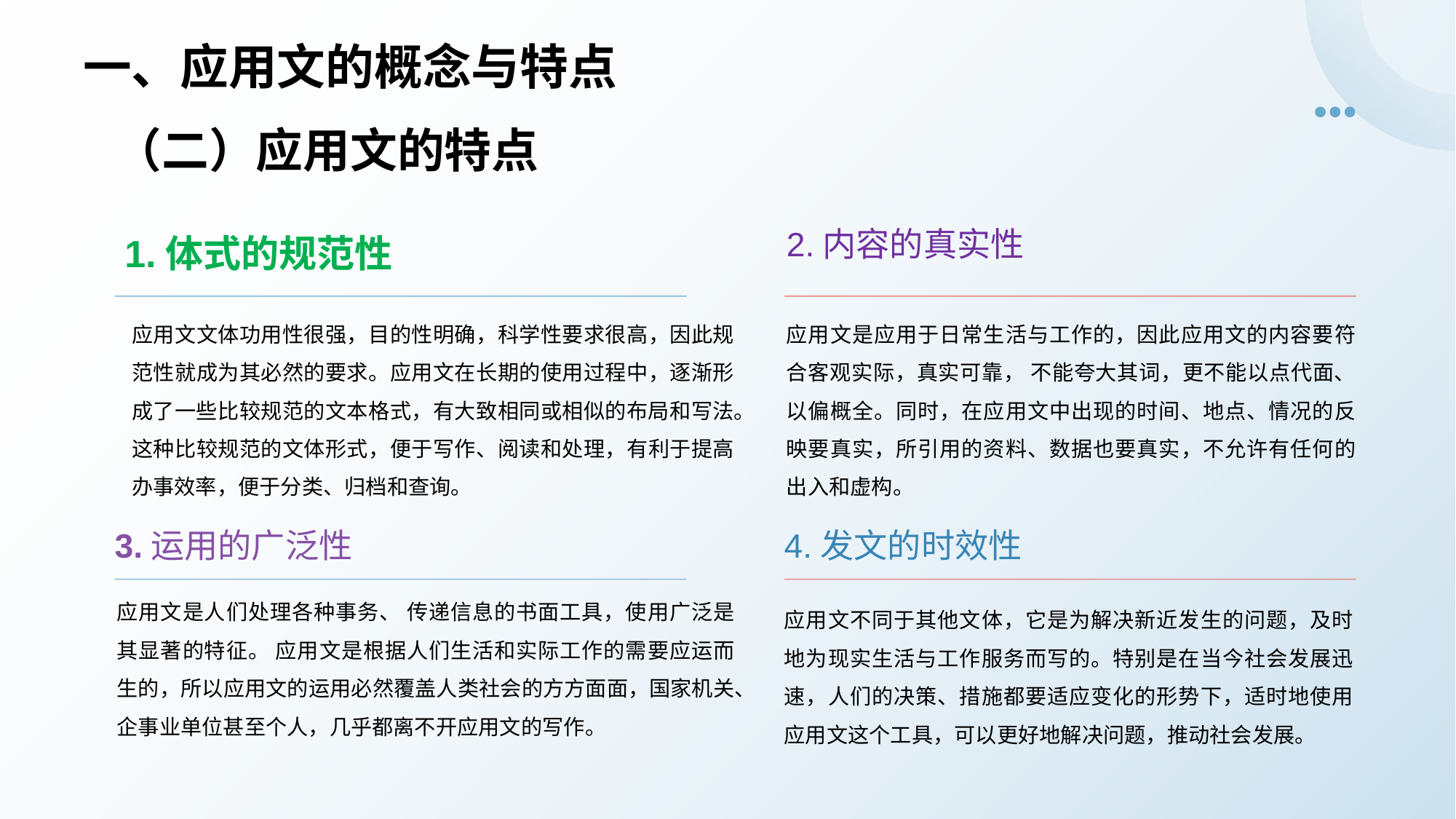

# 一、应用文的概念与特点
（二）应用文的特点

2.内容的真实性
1.体式的规范性

应用文是应用于日常生活与工作的，因此应用文的内容要符合客观实际，真实可靠， 不能夸大其词，更不能以点代面、以偏概全。同时，在应用文中出现的时间、地点、情况的反映要真实，所引用的资料、数据也要真实，不允许有任何的出入和虚构。
应用文文体功用性很强，目的性明确，科学性要求很高，因此规范性就成为其必然的要求。应用文在长期的使用过程中，逐渐形成了一些比较规范的文本格式，有大致相同或相似的布局和写法。这种比较规范的文体形式，便于写作、阅读和处理，有利于提高办事效率，便于分类、归档和查询。
3.运用的广泛性
4.发文的时效性
应用文是人们处理各种事务、 传递信息的书面工具，使用广泛是其显著的特征。 应用文是根据人们生活和实际工作的需要应运而生的，所以应用文的运用必然覆盖人类社会的方方面面，国家机关、企事业单位甚至个人，几乎都离不开应用文的写作。
应用文不同于其他文体，它是为解决新近发生的问题，及时地为现实生活与工作服务而写的。特别是在当今社会发展迅速，人们的决策、措施都要适应变化的形势下，适时地使用应用文这个工具，可以更好地解决问题，推动社会发展。